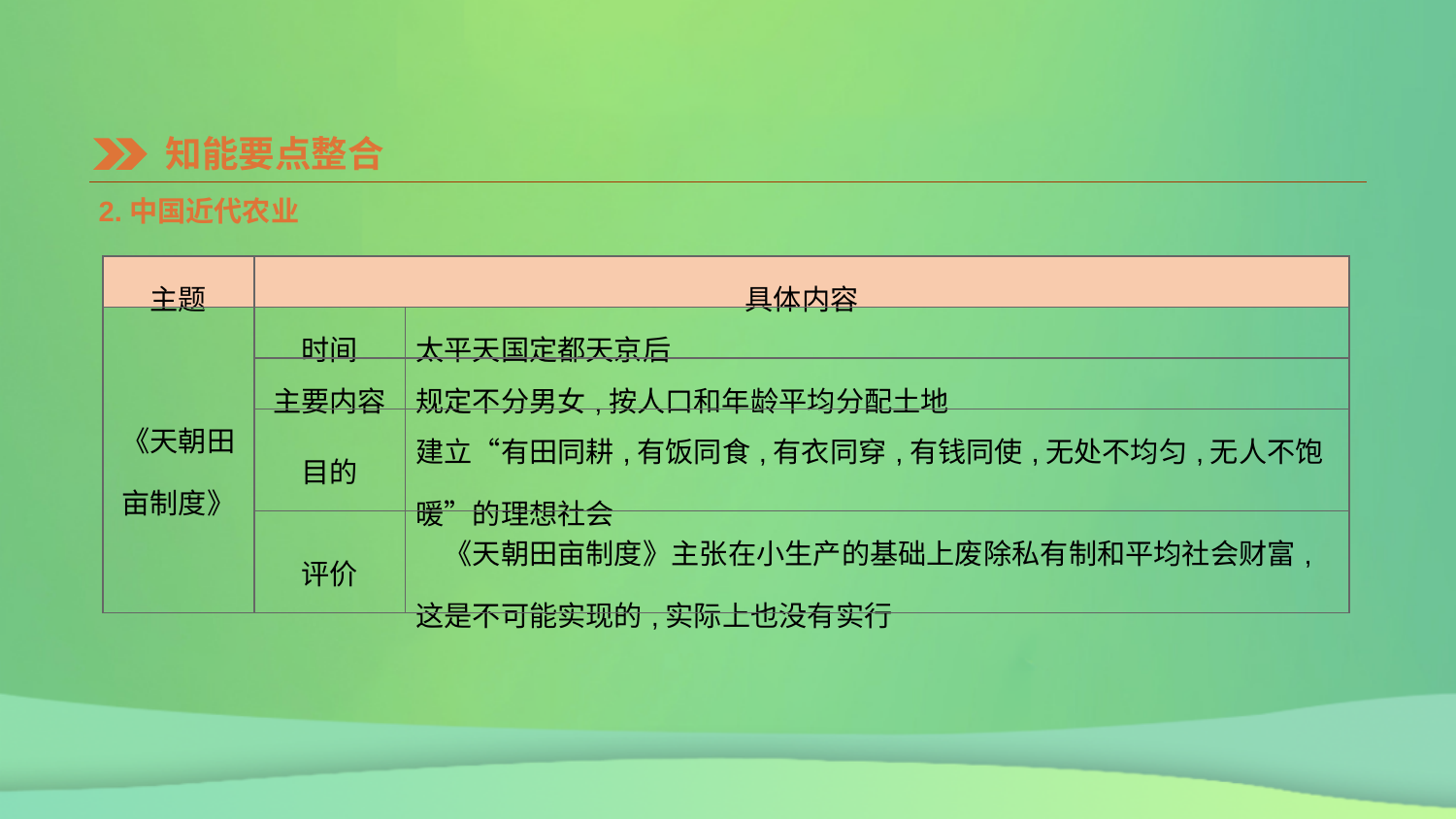

知能要点整合

2.中国近代农业
| 主题 | 具体内容 |  |
| --- | --- | --- |
| 《天朝田 亩制度》 | 时间 | 太平天国定都天京后 |
|  | 主要内容 | 规定不分男女,按人口和年龄平均分配土地 |
|  | 目的 | 建立“有田同耕,有饭同食,有衣同穿,有钱同使,无处不均匀,无人不饱暖”的理想社会 |
|  | 评价 | 《天朝田亩制度》主张在小生产的基础上废除私有制和平均社会财富,这是不可能实现的,实际上也没有实行 |